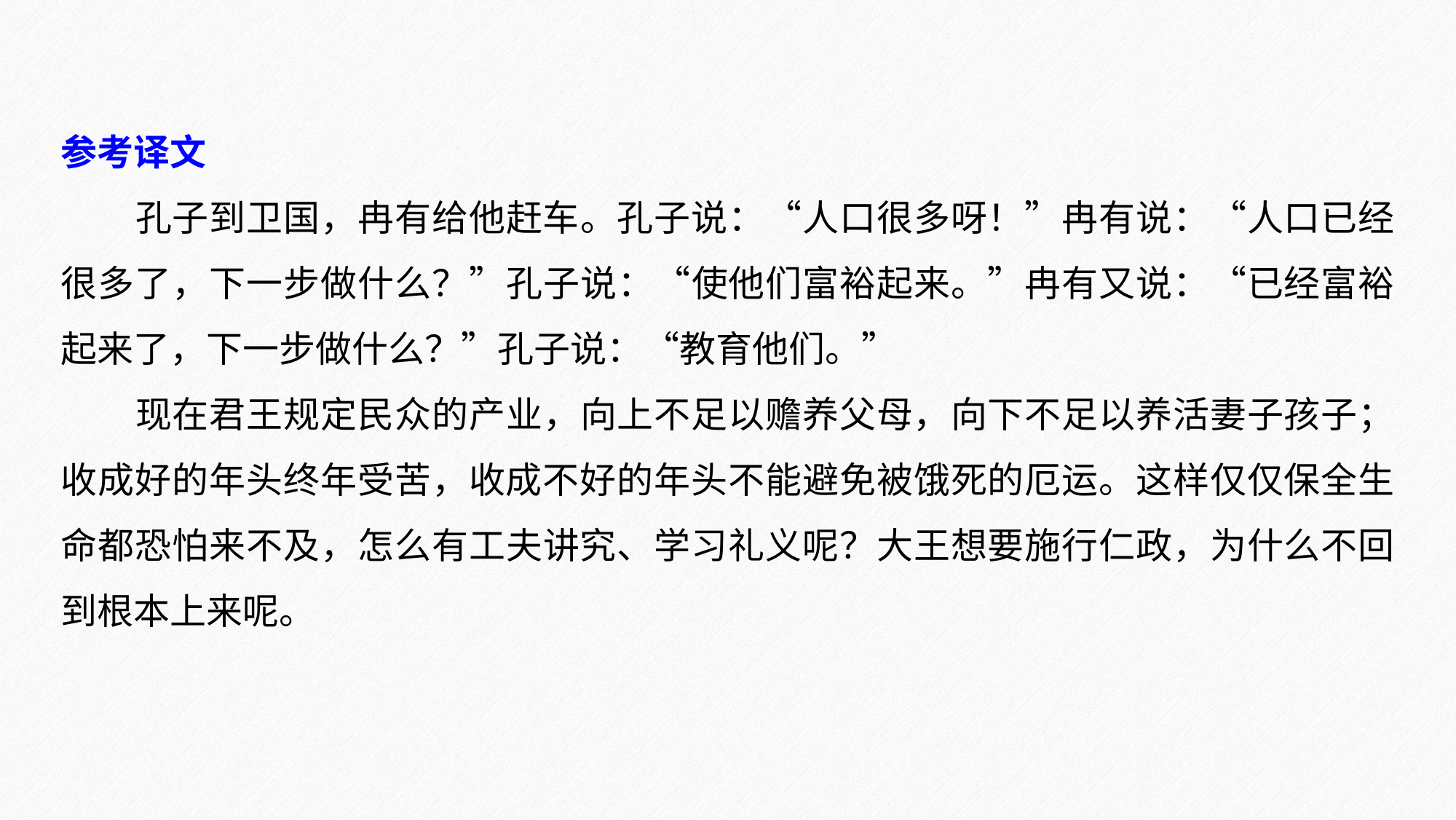

参考译文
孔子到卫国，冉有给他赶车。孔子说：“人口很多呀！”冉有说：“人口已经很多了，下一步做什么？”孔子说：“使他们富裕起来。”冉有又说：“已经富裕起来了，下一步做什么？”孔子说：“教育他们。”
现在君王规定民众的产业，向上不足以赡养父母，向下不足以养活妻子孩子；收成好的年头终年受苦，收成不好的年头不能避免被饿死的厄运。这样仅仅保全生命都恐怕来不及，怎么有工夫讲究、学习礼义呢？大王想要施行仁政，为什么不回到根本上来呢。